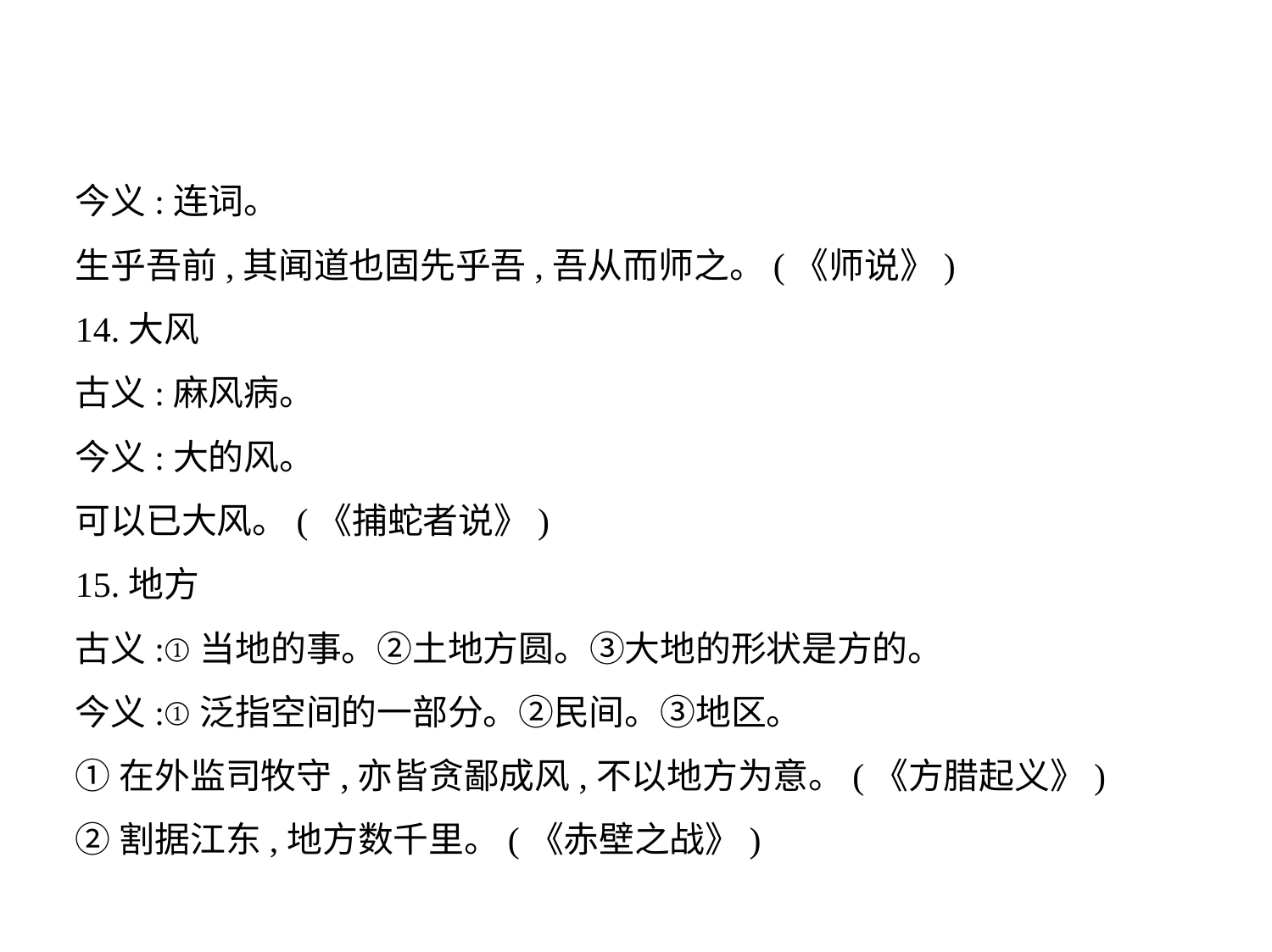

今义:连词。
生乎吾前,其闻道也固先乎吾,吾从而师之。(《师说》)
14.大风
古义:麻风病。
今义:大的风。
可以已大风。(《捕蛇者说》)
15.地方
古义:①当地的事。②土地方圆。③大地的形状是方的。
今义:①泛指空间的一部分。②民间。③地区。
①在外监司牧守,亦皆贪鄙成风,不以地方为意。(《方腊起义》)
②割据江东,地方数千里。(《赤壁之战》)